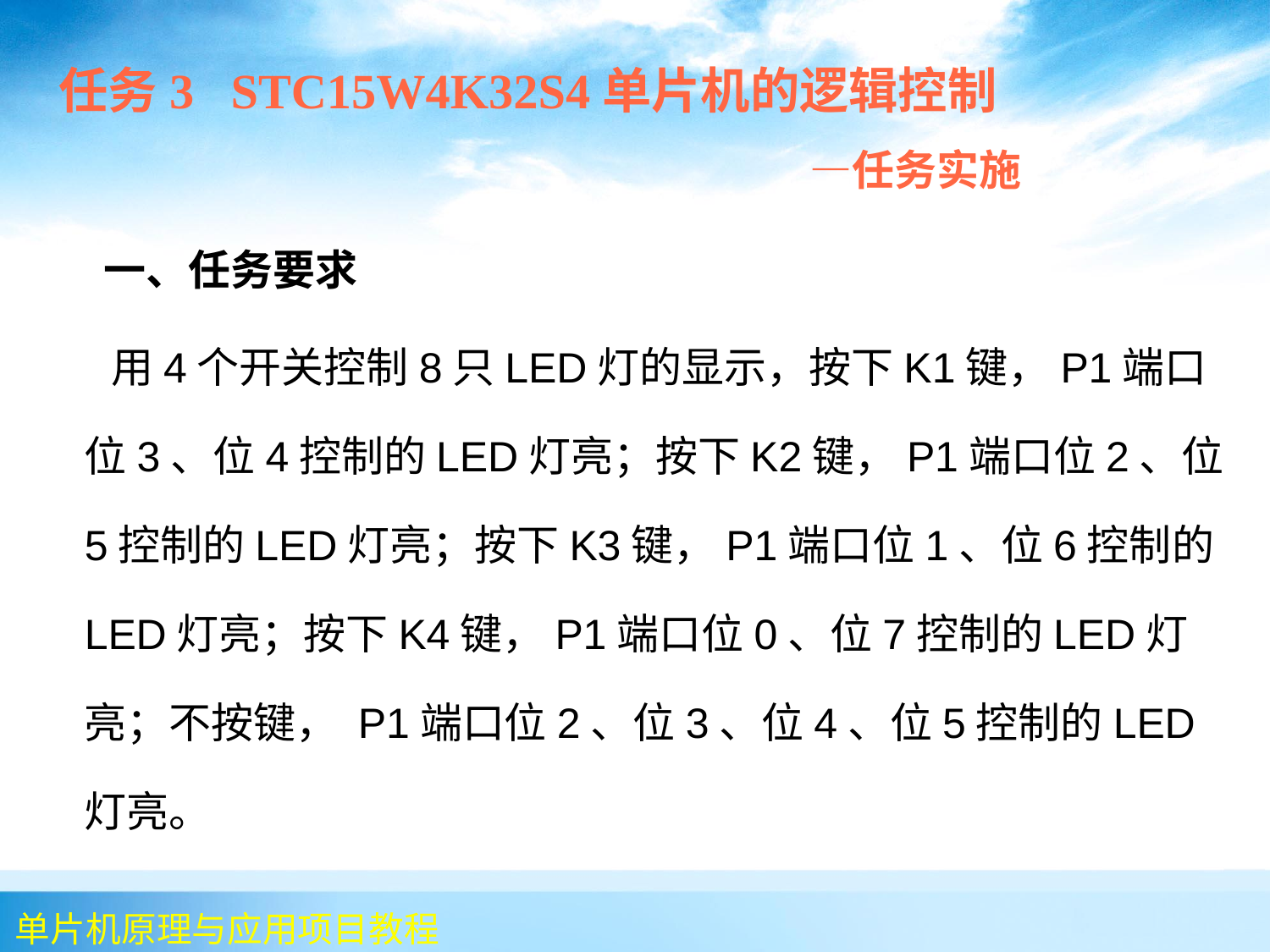

任务3   STC15W4K32S4单片机的逻辑控制
                                                                     —任务实施
  	 一、任务要求
      用4个开关控制8只LED灯的显示，按下K1键，P1端口位3、位4控制的LED灯亮；按下K2键，P1端口位2、位5控制的LED灯亮；按下K3键，P1端口位1、位6控制的LED灯亮；按下K4键，P1端口位0、位7控制的LED灯亮；不按键， P1端口位2、位3、位4、位5控制的LED灯亮。